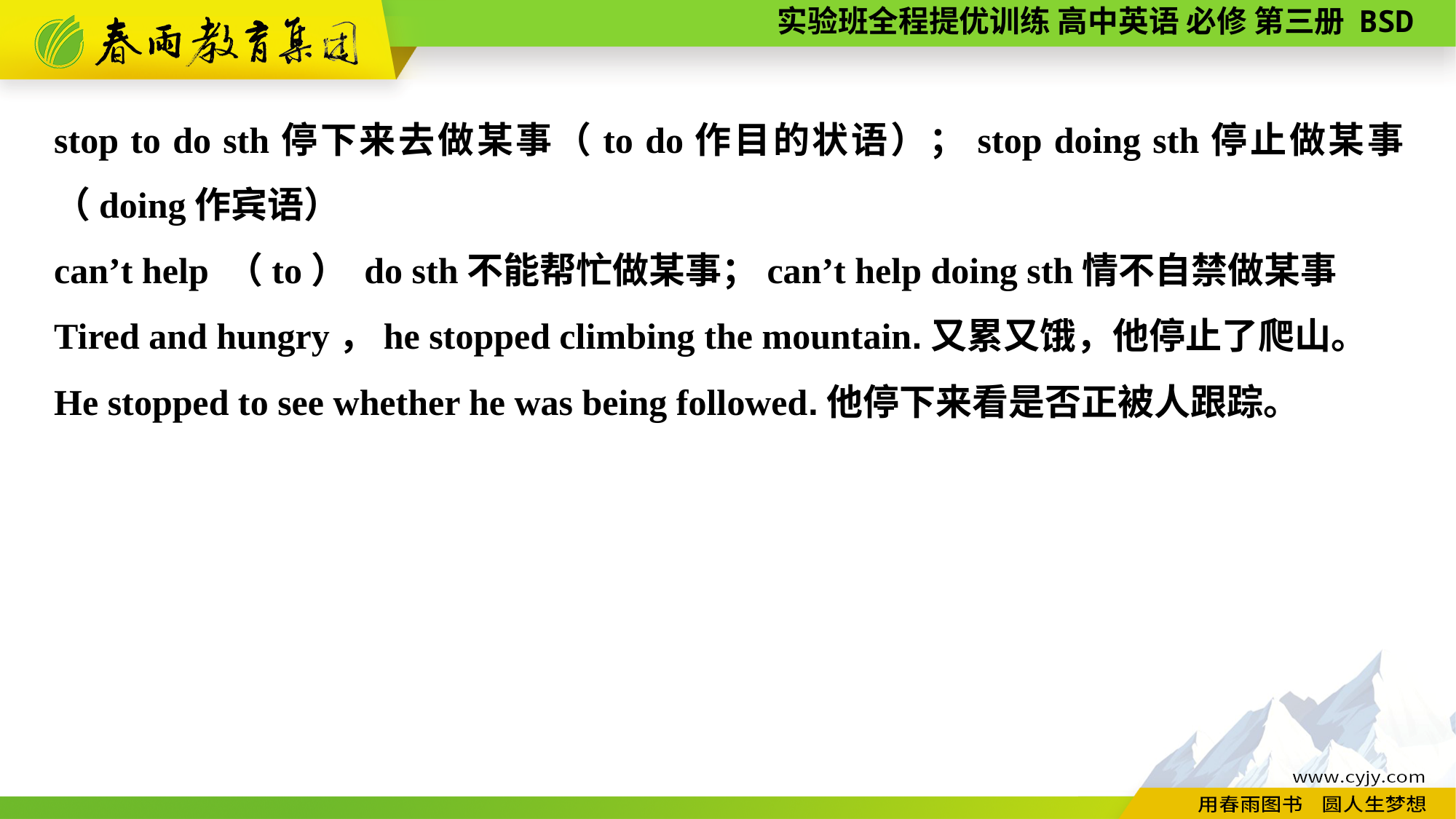

stop to do sth停下来去做某事（to do作目的状语）；stop doing sth停止做某事（doing作宾语）
can’t help （to） do sth不能帮忙做某事；can’t help doing sth情不自禁做某事
Tired and hungry，he stopped climbing the mountain.又累又饿，他停止了爬山。
He stopped to see whether he was being followed.他停下来看是否正被人跟踪。